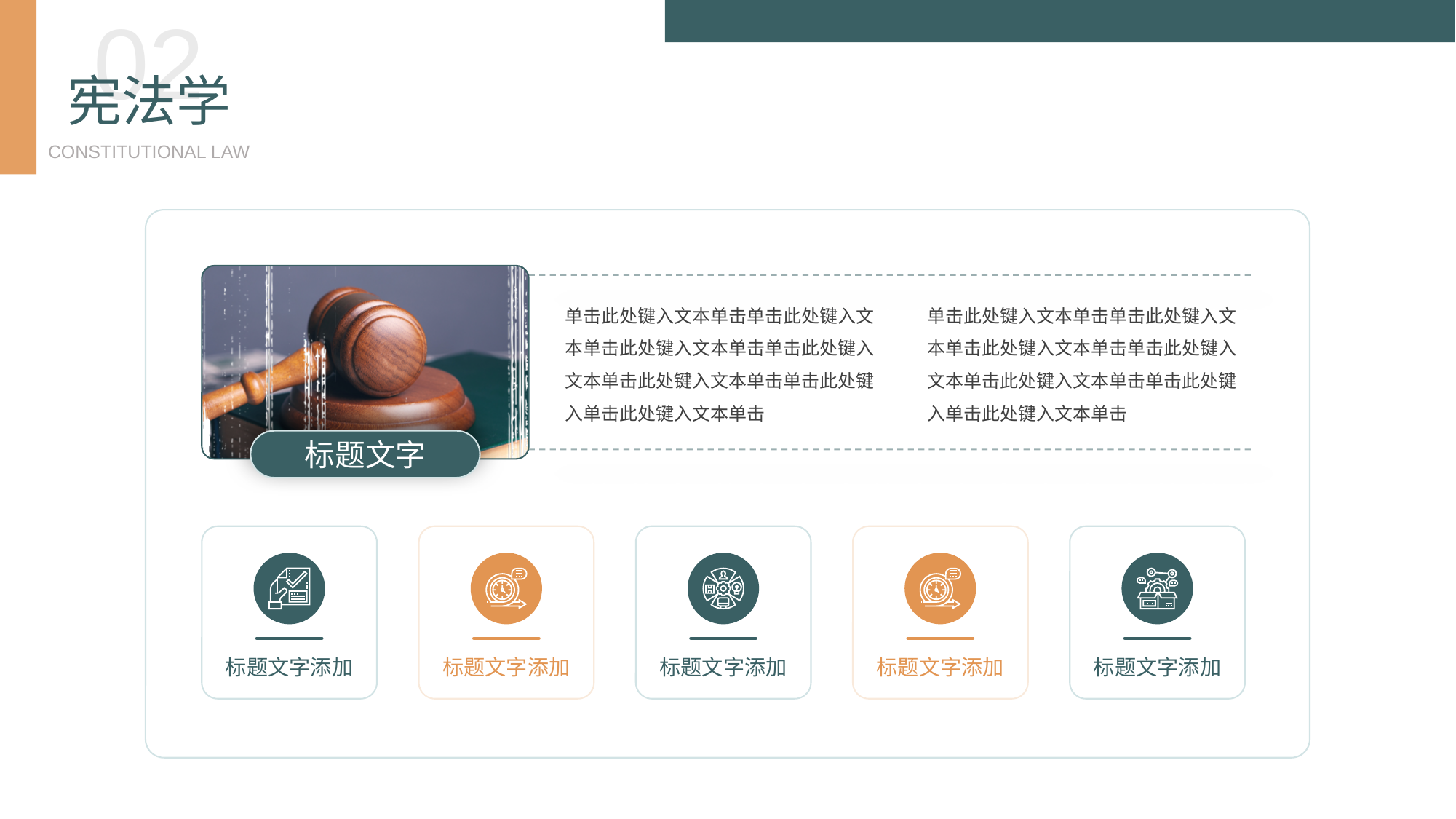

BY YUSHEN
02

宪法学
CONSTITUTIONAL LAW

单击此处键入文本单击单击此处键入文本单击此处键入文本单击单击此处键入文本单击此处键入文本单击单击此处键入单击此处键入文本单击
单击此处键入文本单击单击此处键入文本单击此处键入文本单击单击此处键入文本单击此处键入文本单击单击此处键入单击此处键入文本单击
标题文字

标题文字添加

标题文字添加

标题文字添加

标题文字添加

标题文字添加